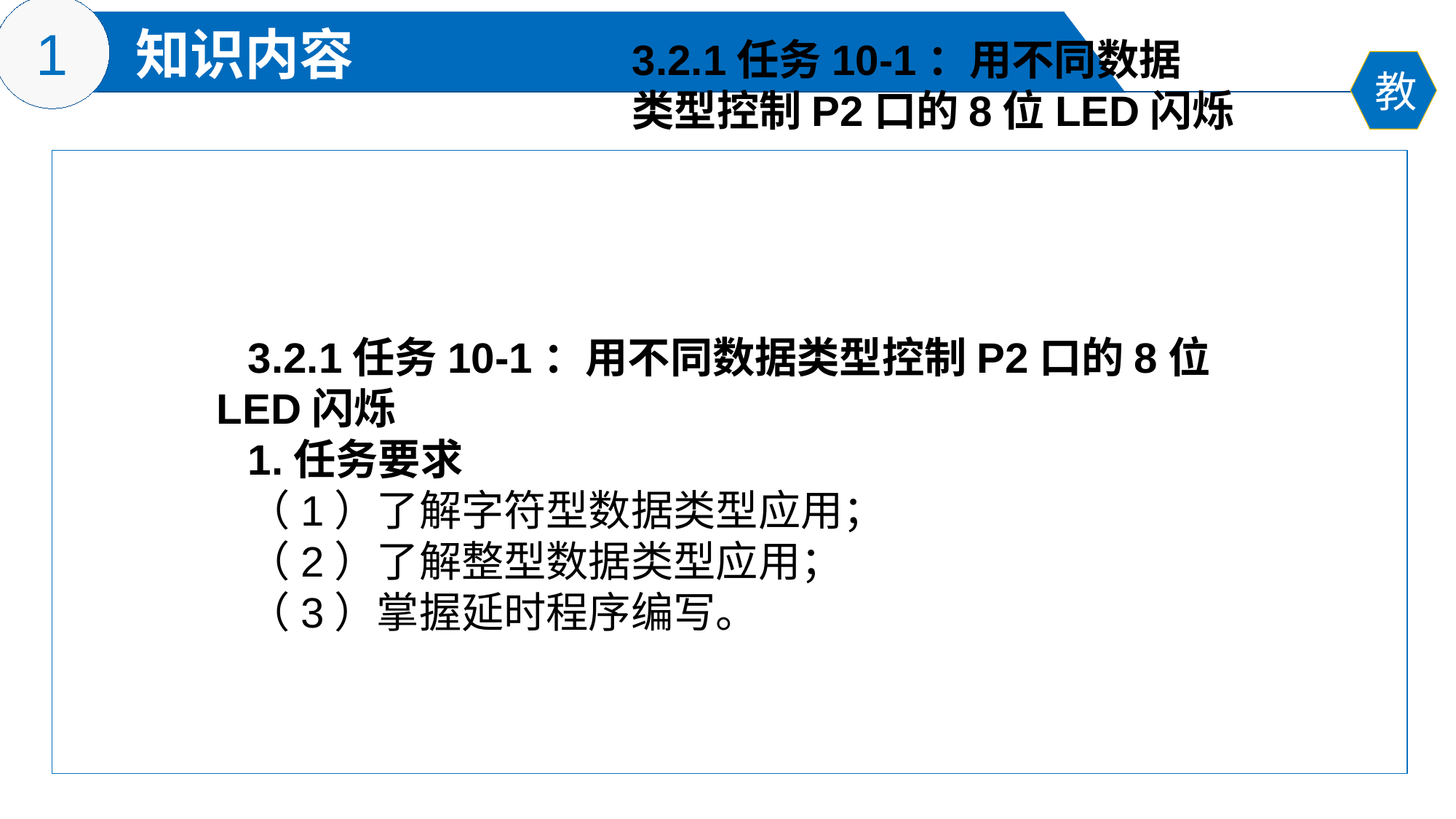

3.2.1任务10-1：用不同数据
类型控制P2口的8位LED闪烁
3.2.1任务10-1：用不同数据类型控制P2口的8位LED闪烁
1.任务要求
（1）了解字符型数据类型应用；
（2）了解整型数据类型应用；
（3）掌握延时程序编写。